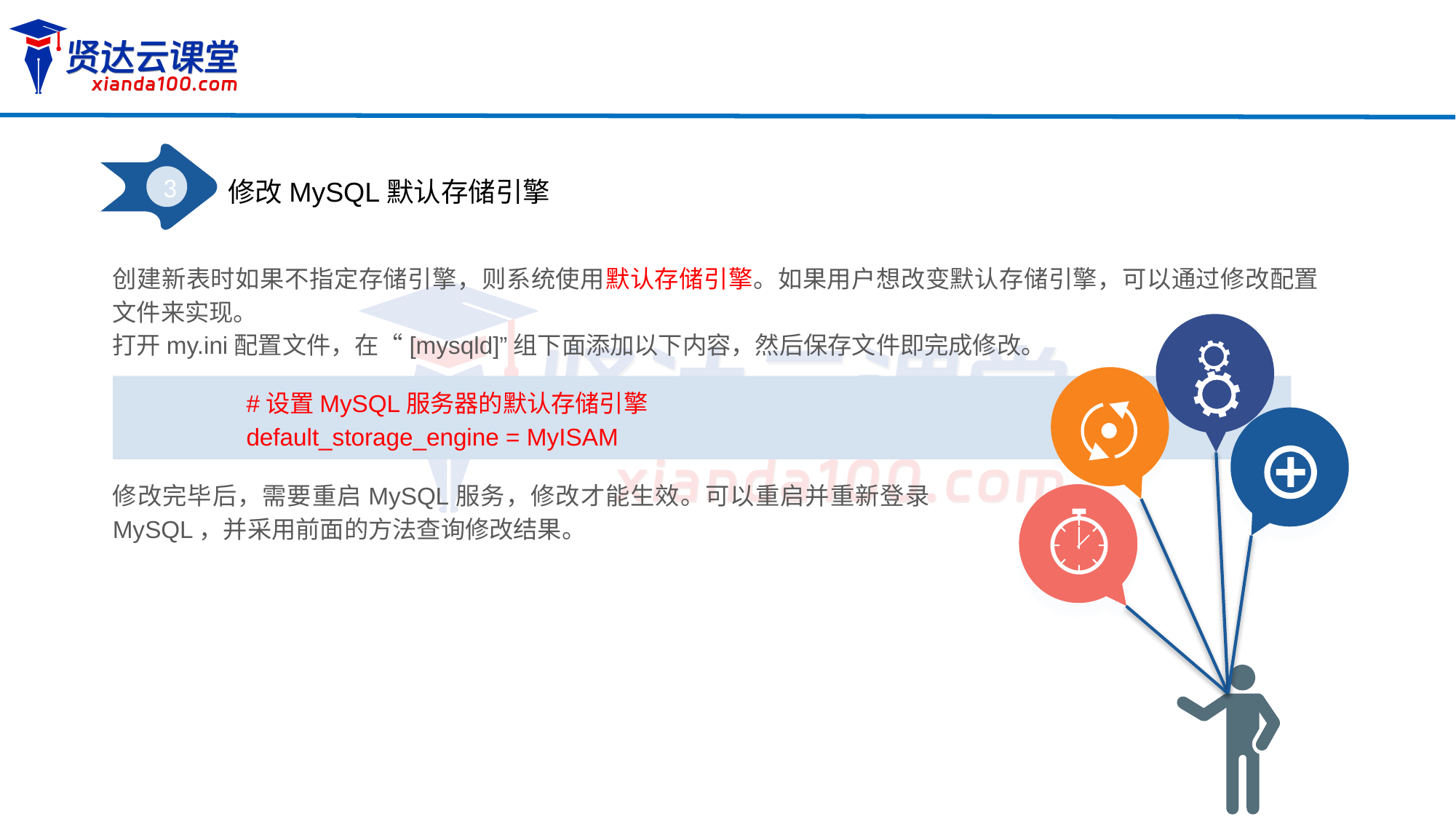

3
修改MySQL默认存储引擎
创建新表时如果不指定存储引擎，则系统使用默认存储引擎。如果用户想改变默认存储引擎，可以通过修改配置文件来实现。
打开my.ini配置文件，在“[mysqld]”组下面添加以下内容，然后保存文件即完成修改。

#设置MySQL服务器的默认存储引擎
default_storage_engine = MyISAM
修改完毕后，需要重启MySQL服务，修改才能生效。可以重启并重新登录MySQL，并采用前面的方法查询修改结果。